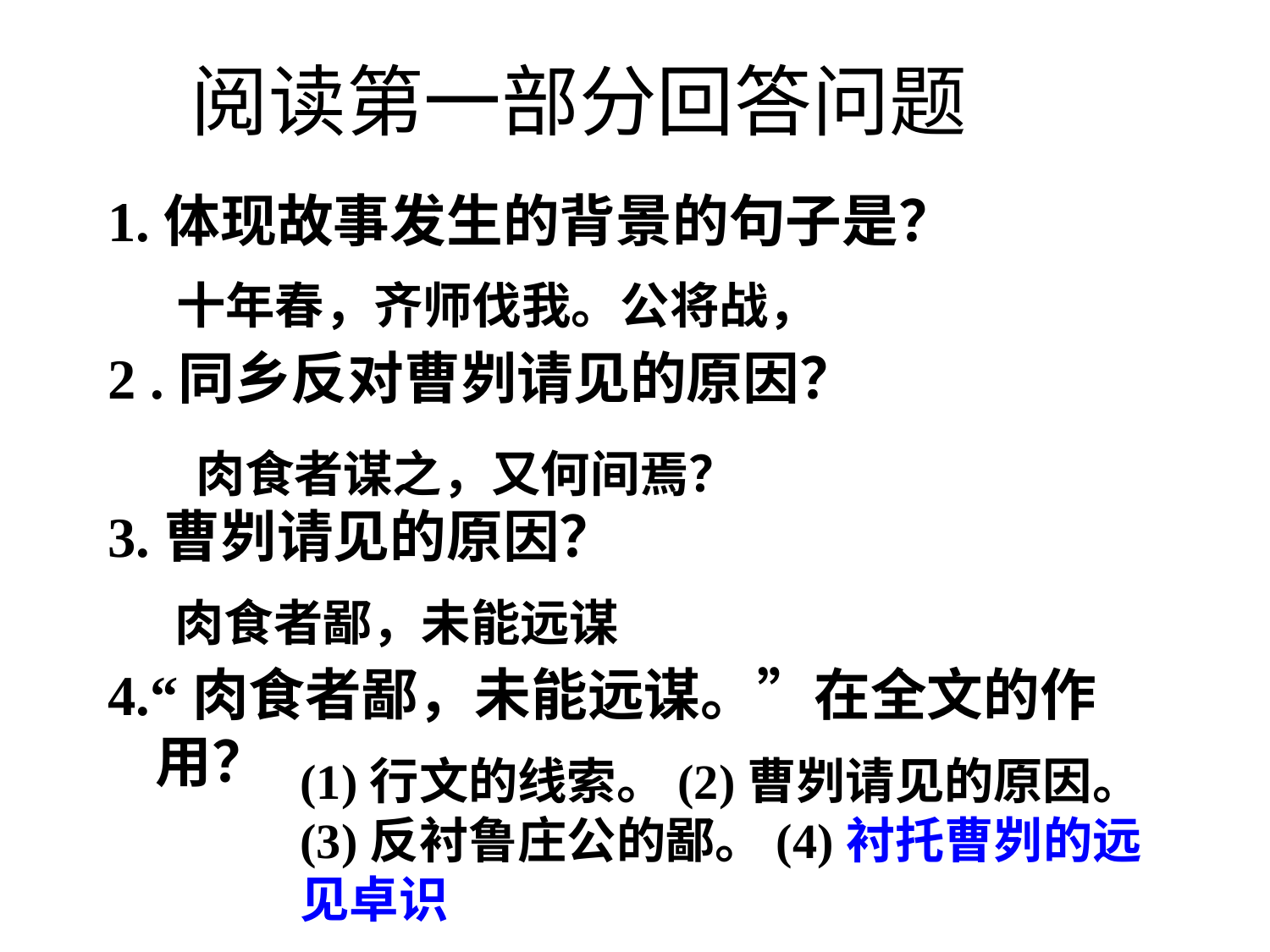

# 阅读第一部分回答问题
1.体现故事发生的背景的句子是？

2 .同乡反对曹刿请见的原因？

3.曹刿请见的原因？

4.“肉食者鄙，未能远谋。”在全文的作用？

十年春，齐师伐我。公将战，
肉食者谋之，又何间焉？
肉食者鄙，未能远谋
(1)行文的线索。(2)曹刿请见的原因。(3)反衬鲁庄公的鄙。(4)衬托曹刿的远见卓识